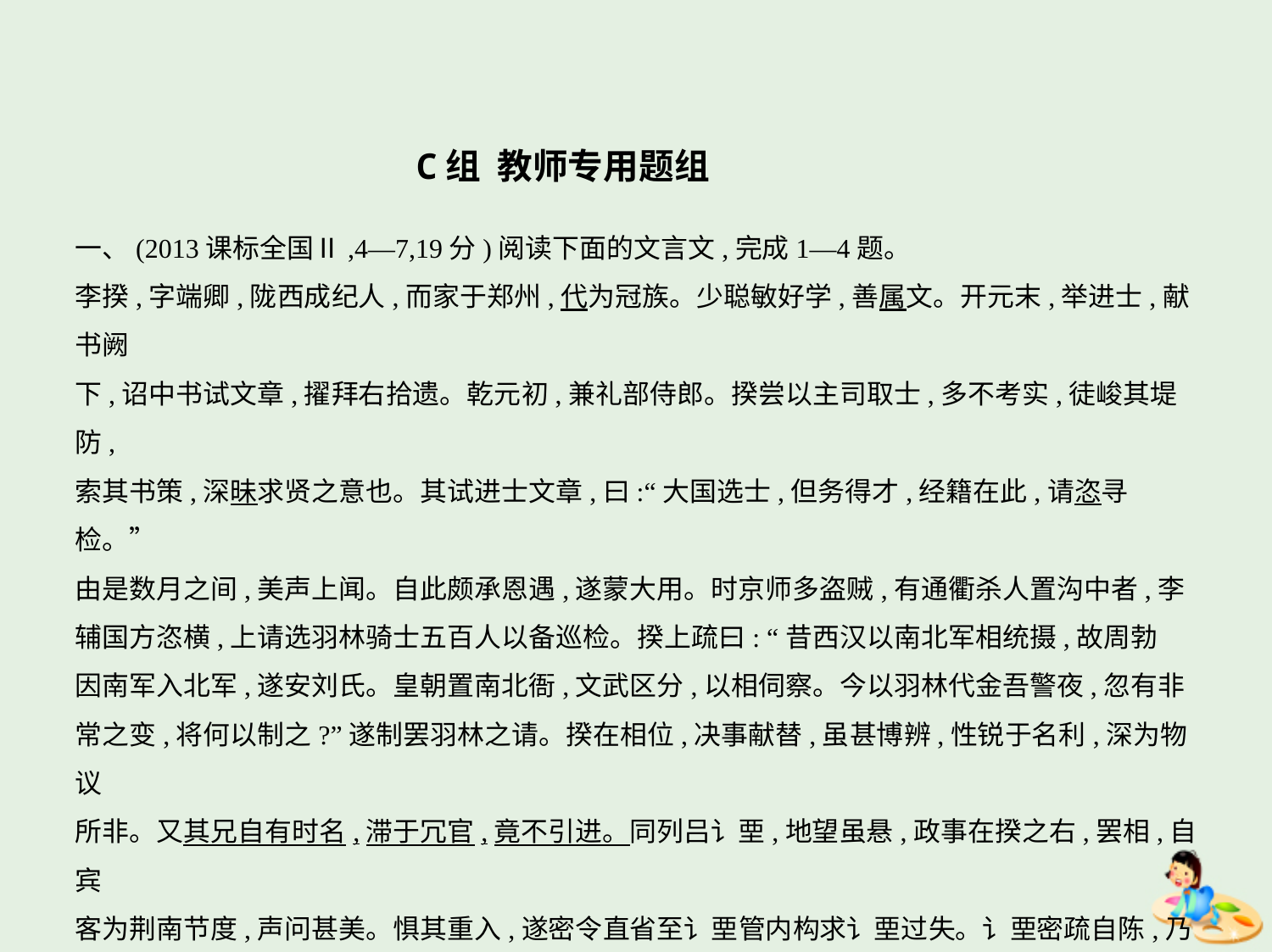

C组  教师专用题组
一、(2013课标全国Ⅱ,4—7,19分)阅读下面的文言文,完成1—4题。
李揆,字端卿,陇西成纪人,而家于郑州,代为冠族。少聪敏好学,善属文。开元末,举进士,献书阙
下,诏中书试文章,擢拜右拾遗。乾元初,兼礼部侍郎。揆尝以主司取士,多不考实,徒峻其堤防,
索其书策,深昧求贤之意也。其试进士文章,曰:“大国选士,但务得才,经籍在此,请恣寻检。”
由是数月之间,美声上闻。自此颇承恩遇,遂蒙大用。时京师多盗贼,有通衢杀人置沟中者,李
辅国方恣横,上请选羽林骑士五百人以备巡检。揆上疏曰: “昔西汉以南北军相统摄,故周勃
因南军入北军,遂安刘氏。皇朝置南北衙,文武区分,以相伺察。今以羽林代金吾警夜,忽有非
常之变,将何以制之?”遂制罢羽林之请。揆在相位,决事献替,虽甚博辨,性锐于名利,深为物议
所非。又其兄自有时名,滞于冗官,竟不引进。同列吕讠垔,地望虽悬,政事在揆之右,罢相,自宾
客为荆南节度,声问甚美。惧其重入,遂密令直省至讠垔管内构求讠垔过失。讠垔密疏自陈,乃
贬揆莱州长史同正员。揆既黜官,数日,其兄改授为司门员外郎。后累年,揆量移歙州刺史。
初,揆秉政,侍中苗晋卿累荐元载为重官。揆自恃门望,以载地寒,意甚轻易,不纳,而谓晋卿曰:
“龙章凤姿之士不见用,獐头鼠目之子乃求官。”载衔恨颇深。及载登相位,因揆当徙职,遂奏
为试秘书监,江淮养疾。既无禄俸,家复贫乏,孀孤百口,丐食取给。萍寄诸州,凡十五六年,其牧